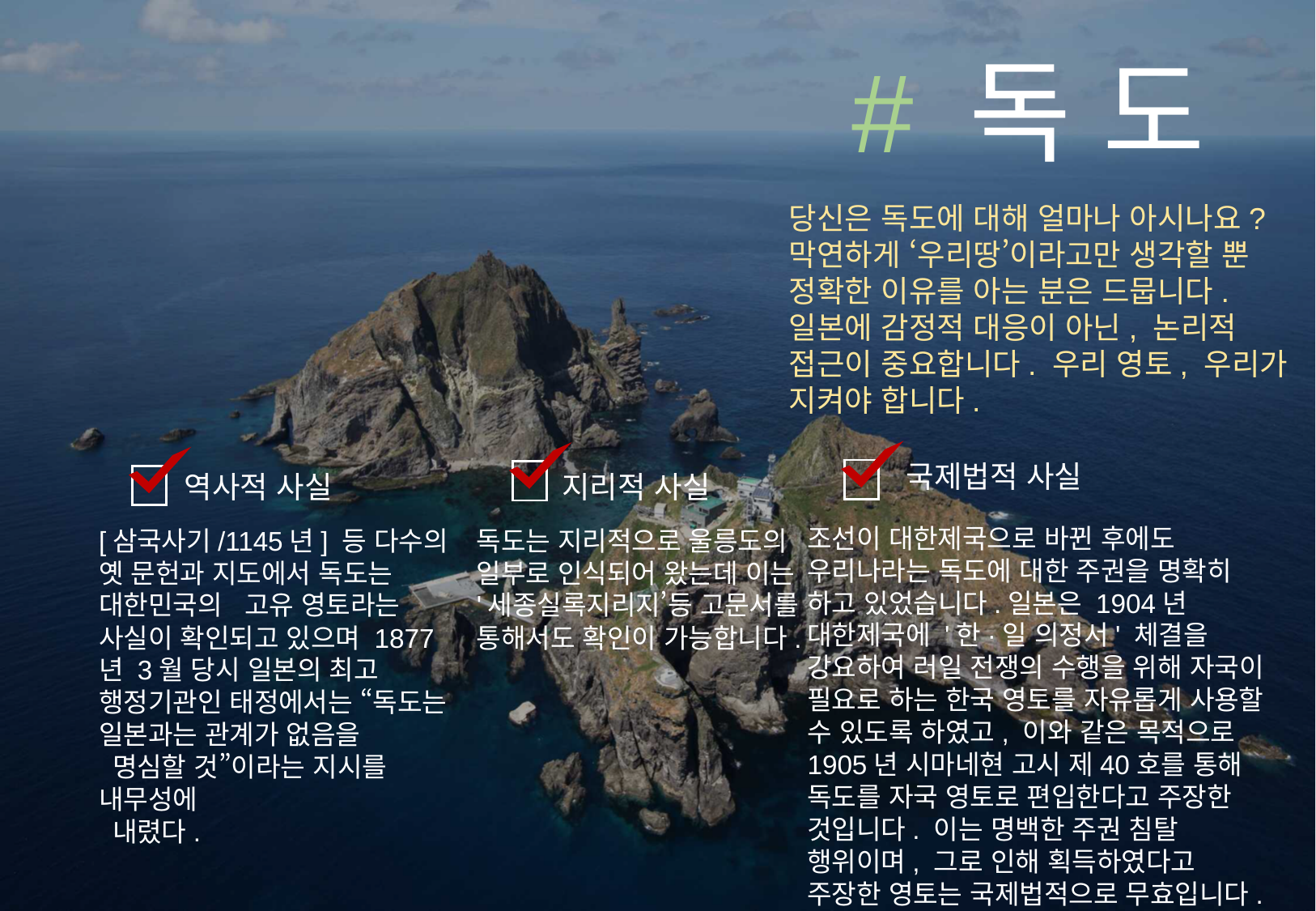

# 독 도
당신은 독도에 대해 얼마나 아시나요?
막연하게 ‘우리땅’이라고만 생각할 뿐
정확한 이유를 아는 분은 드뭅니다.
일본에 감정적 대응이 아닌, 논리적 접근이 중요합니다. 우리 영토, 우리가 지켜야 합니다.

국제법적 사실
역사적 사실
지리적 사실
조선이 대한제국으로 바뀐 후에도 우리나라는 독도에 대한 주권을 명확히 하고 있었습니다.일본은 1904년 대한제국에 '한·일 의정서' 체결을 강요하여 러일 전쟁의 수행을 위해 자국이 필요로 하는 한국 영토를 자유롭게 사용할 수 있도록 하였고, 이와 같은 목적으로 1905년 시마네현 고시 제40호를 통해 독도를 자국 영토로 편입한다고 주장한 것입니다. 이는 명백한 주권 침탈 행위이며, 그로 인해 획득하였다고 주장한 영토는 국제법적으로 무효입니다.
[삼국사기/1145년] 등 다수의 옛 문헌과 지도에서 독도는 대한민국의   고유 영토라는 사실이 확인되고 있으며 1877년 3월 당시 일본의 최고 행정기관인 태정에서는 “독도는 일본과는 관계가 없음을
 명심할 것”이라는 지시를 내무성에
 내렸다.
독도는 지리적으로 울릉도의 일부로 인식되어 왔는데 이는 '세종실록지리지’등 고문서를 통해서도 확인이 가능합니다.